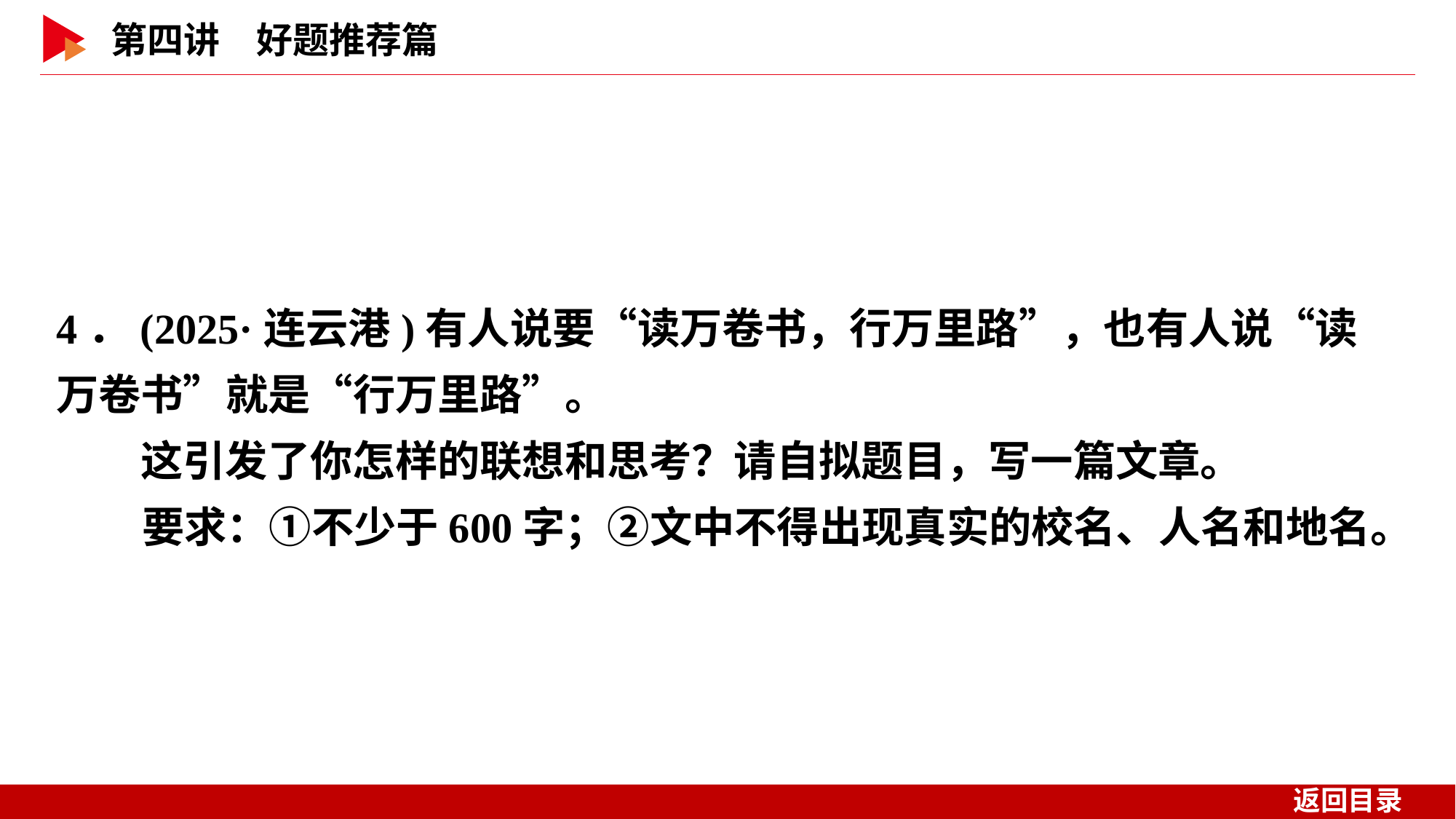

4．(2025·连云港)有人说要“读万卷书，行万里路”，也有人说“读万卷书”就是“行万里路”。
　　这引发了你怎样的联想和思考？请自拟题目，写一篇文章。
要求：①不少于600字；②文中不得出现真实的校名、人名和地名。